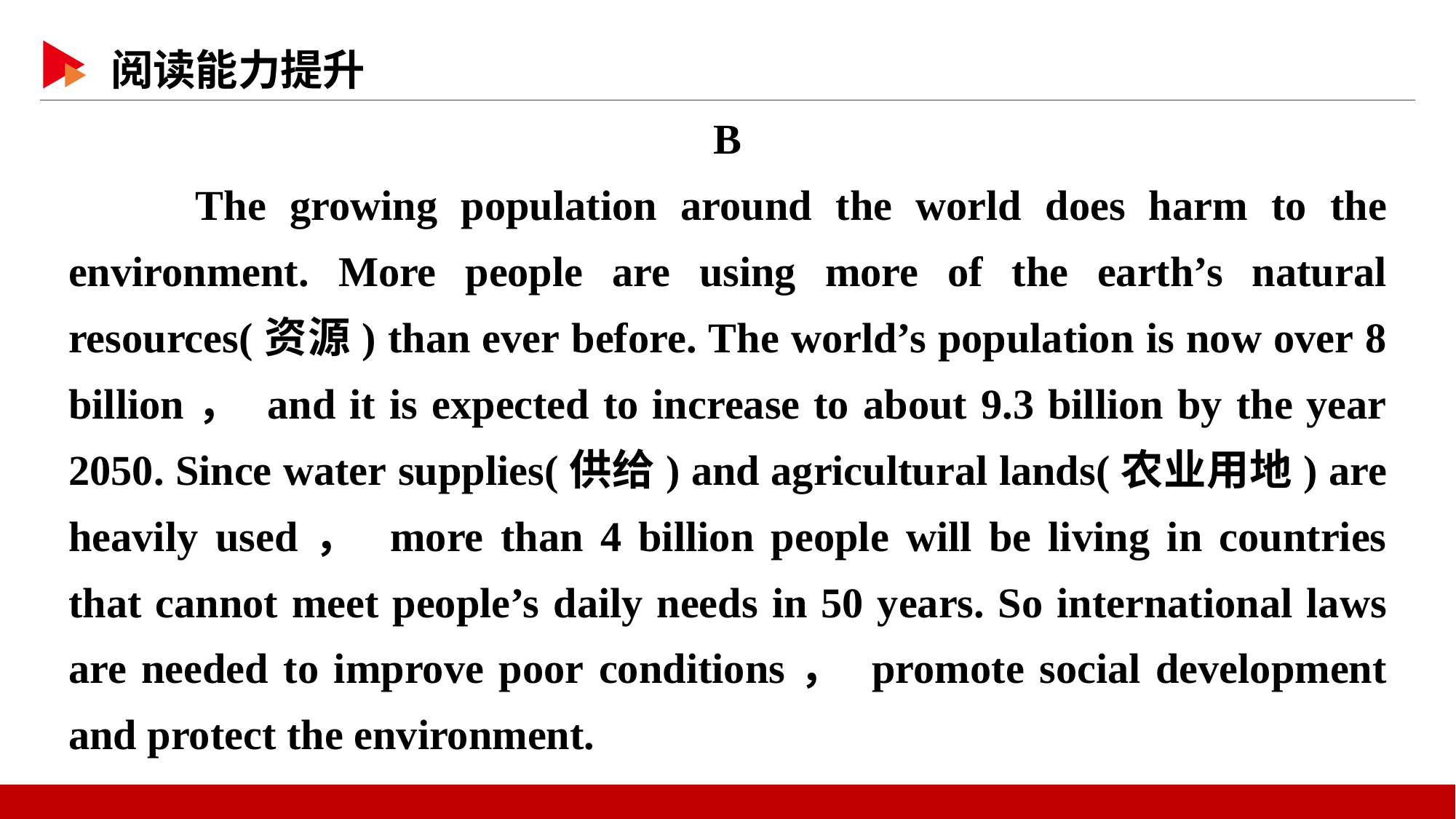

B
    The growing population around the world does harm to the environment. More people are using more of the earth’s natural resources(资源) than ever before. The world’s population is now over 8 billion， and it is expected to increase to about 9.3 billion by the year 2050. Since water supplies(供给) and agricultural lands(农业用地) are heavily used， more than 4 billion people will be living in countries that cannot meet people’s daily needs in 50 years. So international laws are needed to improve poor conditions， promote social development and protect the environment.